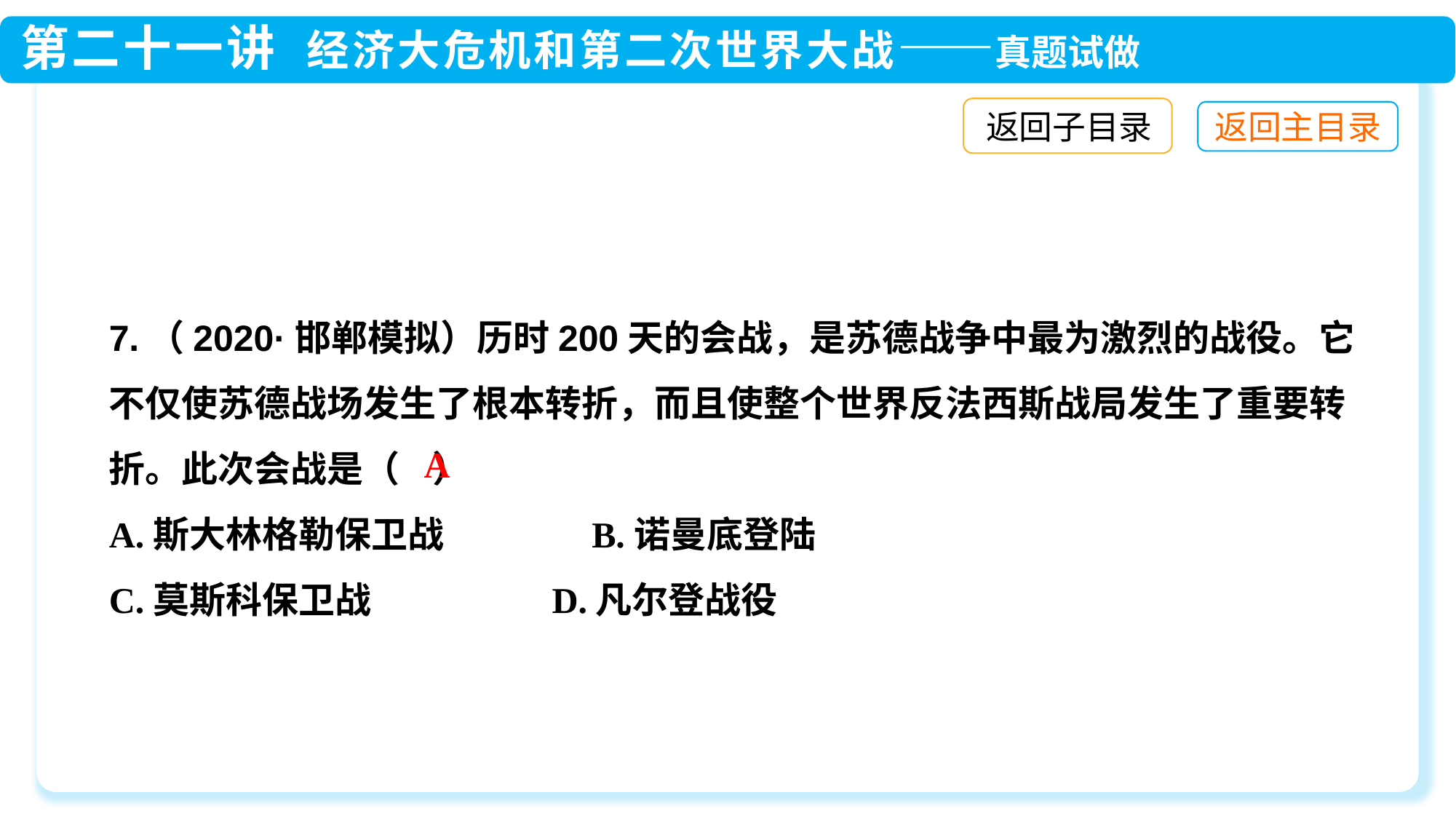

返回子目录
7.（2020·邯郸模拟）历时200天的会战，是苏德战争中最为激烈的战役。它不仅使苏德战场发生了根本转折，而且使整个世界反法西斯战局发生了重要转折。此次会战是（    ）
A.斯大林格勒保卫战                 B.诺曼底登陆
C.莫斯科保卫战                     D.凡尔登战役
A